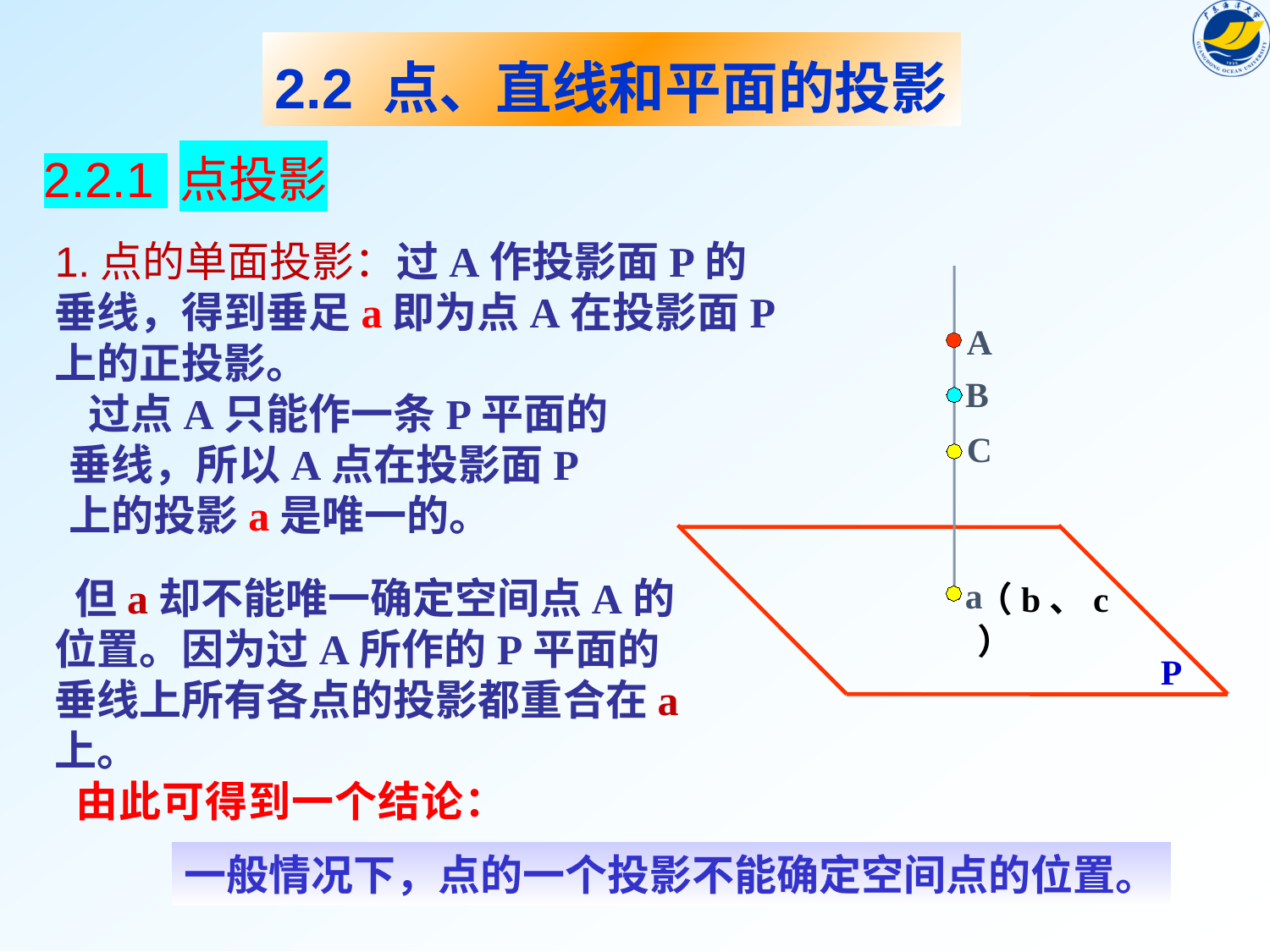

2.2 点、直线和平面的投影
2.2.1 点投影
1.点的单面投影：过A作投影面P的垂线，得到垂足a即为点A在投影面P上的正投影。

A

B

 过点A只能作一条P平面的垂线，所以A点在投影面P上的投影a是唯一的。
C

P

 但a却不能唯一确定空间点A的
位置。因为过A所作的P平面的垂线上所有各点的投影都重合在a上。
a

（b、c）
由此可得到一个结论：
一般情况下，点的一个投影不能确定空间点的位置。